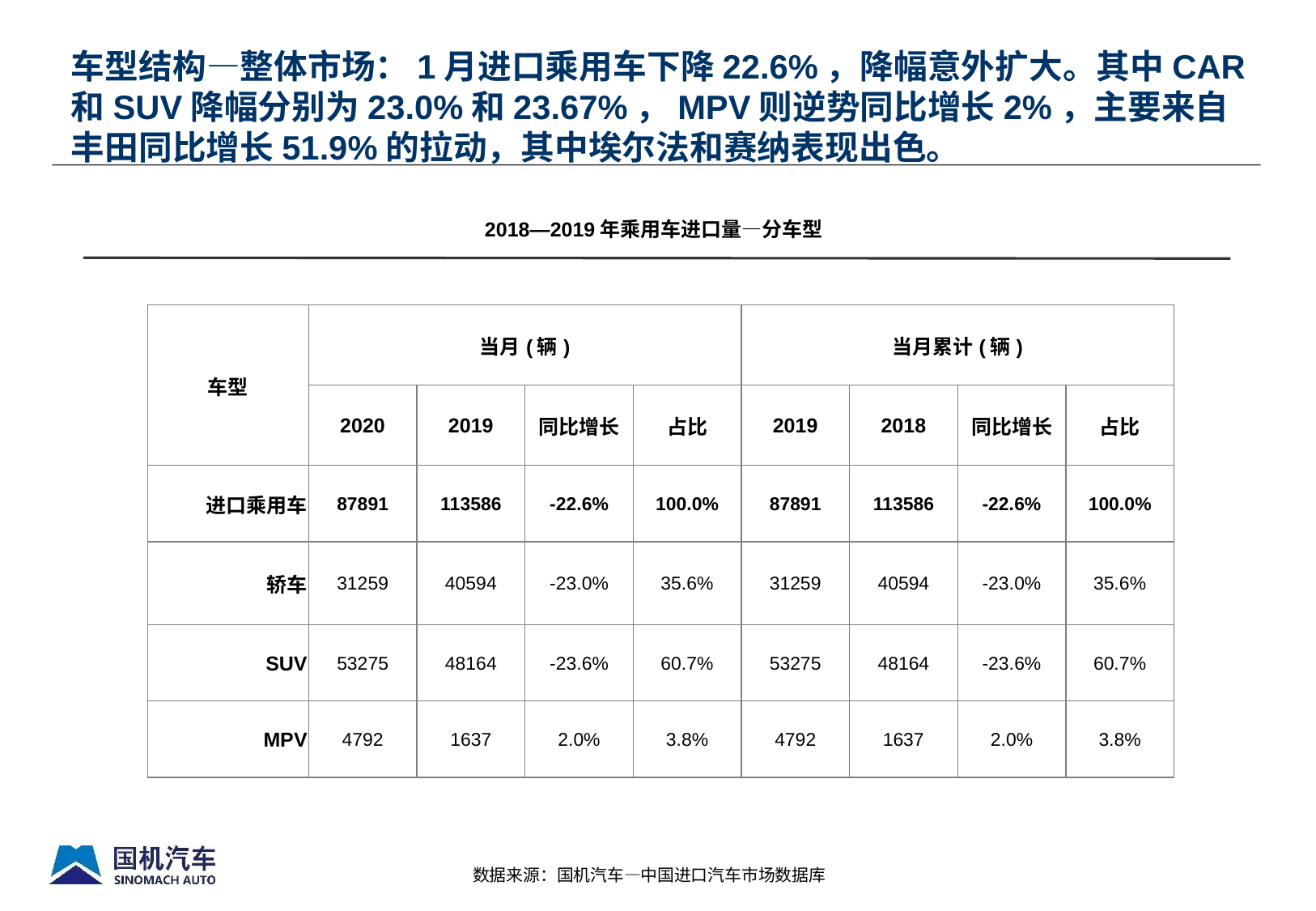

# 车型结构—整体市场：1月进口乘用车下降22.6%，降幅意外扩大。其中CAR和SUV降幅分别为23.0%和23.67%，MPV则逆势同比增长2%，主要来自丰田同比增长51.9%的拉动，其中埃尔法和赛纳表现出色。
2018—2019年乘用车进口量—分车型

| 车型 | 当月(辆) |  |  |  | 当月累计(辆) |  |  |  |
| --- | --- | --- | --- | --- | --- | --- | --- | --- |
|  | 2020 | 2019 | 同比增长 | 占比 | 2019 | 2018 | 同比增长 | 占比 |
| 进口乘用车 | 87891 | 113586 | -22.6% | 100.0% | 87891 | 113586 | -22.6% | 100.0% |
| 轿车 | 31259 | 40594 | -23.0% | 35.6% | 31259 | 40594 | -23.0% | 35.6% |
| SUV | 53275 | 48164 | -23.6% | 60.7% | 53275 | 48164 | -23.6% | 60.7% |
| MPV | 4792 | 1637 | 2.0% | 3.8% | 4792 | 1637 | 2.0% | 3.8% |
数据来源：国机汽车—中国进口汽车市场数据库